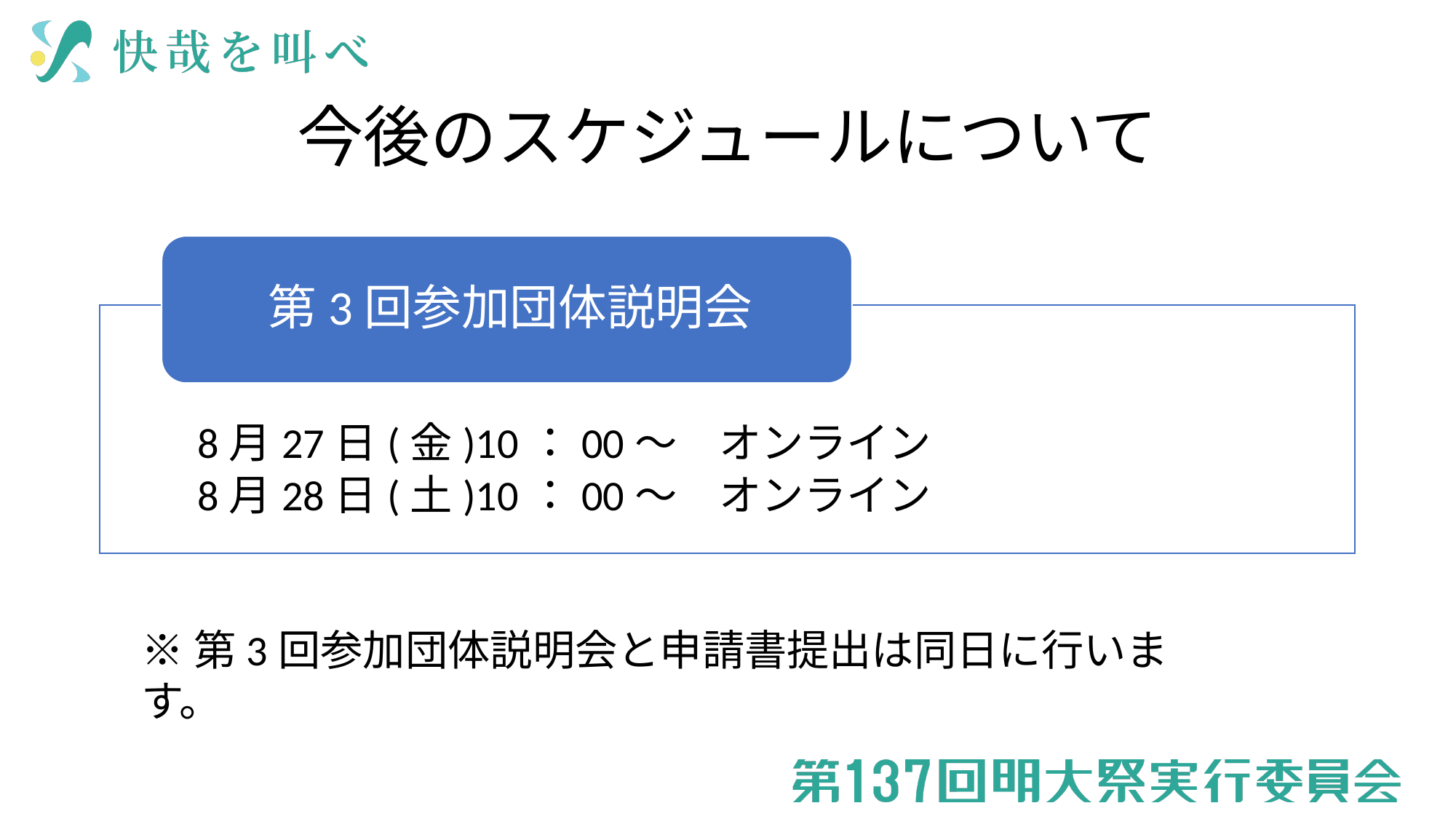

# 今後のスケジュールについて
8月27日(金)10：00～　オンライン
8月28日(土)10：00～　オンライン
第3回参加団体説明会
※第3回参加団体説明会と申請書提出は同日に行います。